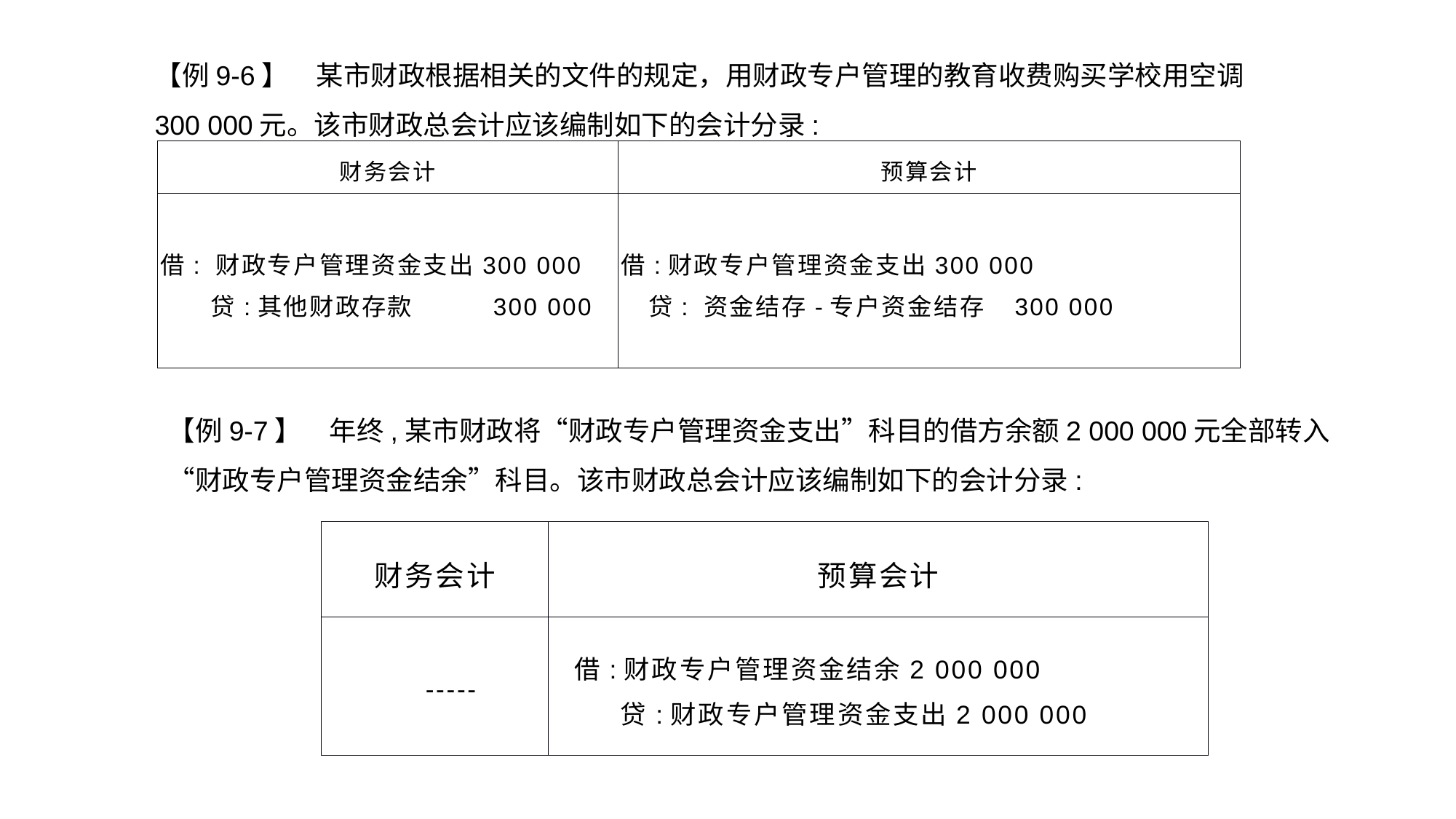

【例9-6】　某市财政根据相关的文件的规定，用财政专户管理的教育收费购买学校用空调300 000元。该市财政总会计应该编制如下的会计分录:
| 财务会计 | 预算会计 |
| --- | --- |
| 借: 财政专户管理资金支出300 000 贷:其他财政存款 300 000 | 借:财政专户管理资金支出300 000 贷: 资金结存-专户资金结存 300 000 |
【例9-7】　年终,某市财政将“财政专户管理资金支出”科目的借方余额2 000 000元全部转入“财政专户管理资金结余”科目。该市财政总会计应该编制如下的会计分录:
| 财务会计 | 预算会计 |
| --- | --- |
| ----- | 借:财政专户管理资金结余2 000 000 贷:财政专户管理资金支出2 000 000 |